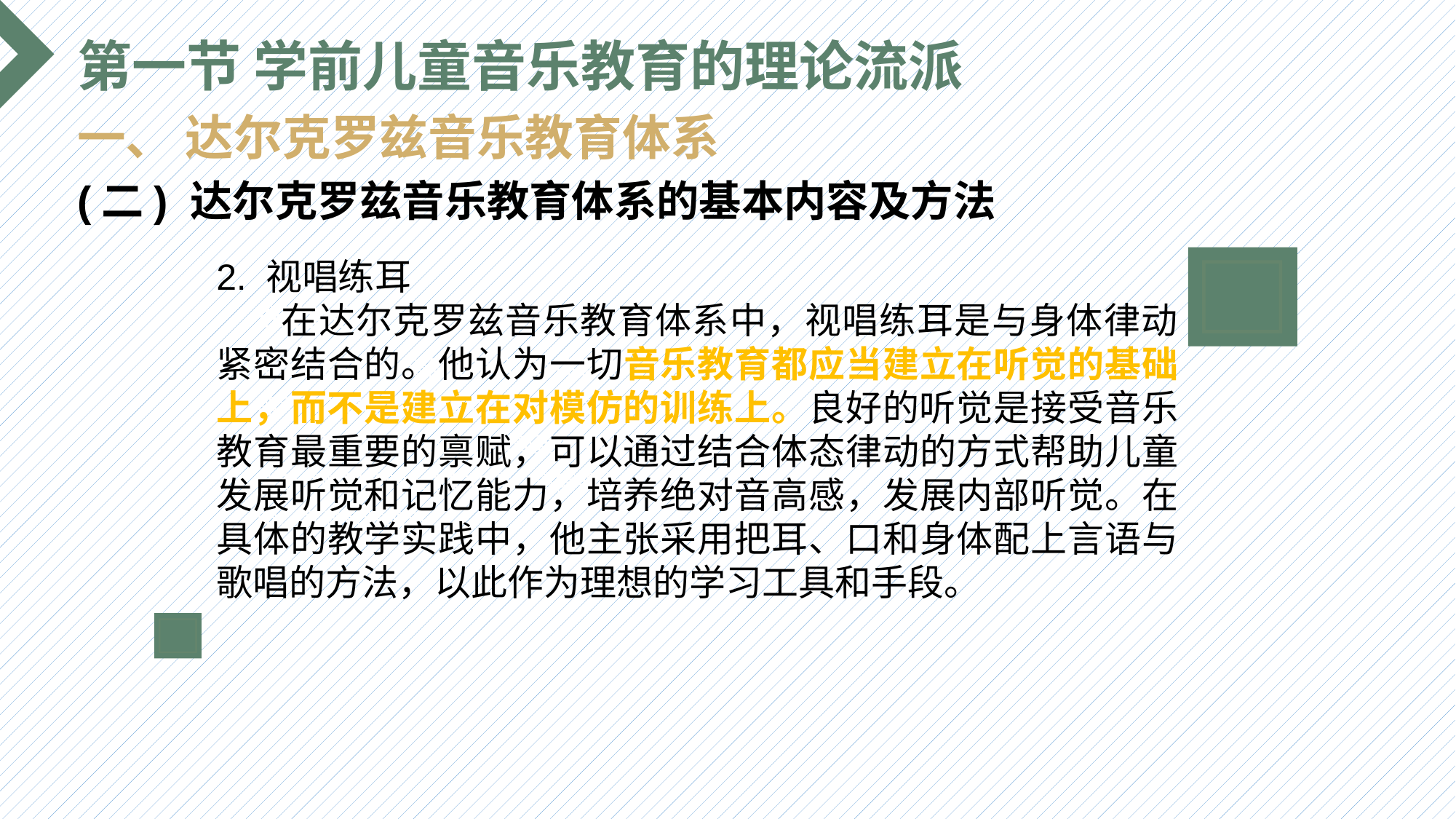

第一节 学前儿童音乐教育的理论流派
一、 达尔克罗兹音乐教育体系
(二) 达尔克罗兹音乐教育体系的基本内容及方法

2. 视唱练耳
      在达尔克罗兹音乐教育体系中，视唱练耳是与身体律动紧密结合的。他认为一切音乐教育都应当建立在听觉的基础上，而不是建立在对模仿的训练上。良好的听觉是接受音乐教育最重要的禀赋，可以通过结合体态律动的方式帮助儿童发展听觉和记忆能力，培养绝对音高感，发展内部听觉。在具体的教学实践中，他主张采用把耳、口和身体配上言语与歌唱的方法，以此作为理想的学习工具和手段。

选题背景
输入您的内容，请简要说明，言简意赅即可输入您的内容，请简要说明，言简意赅即可输入您的内容，请简要说明，言简意赅即可输入您的内容，请简要说明，言简意赅即可